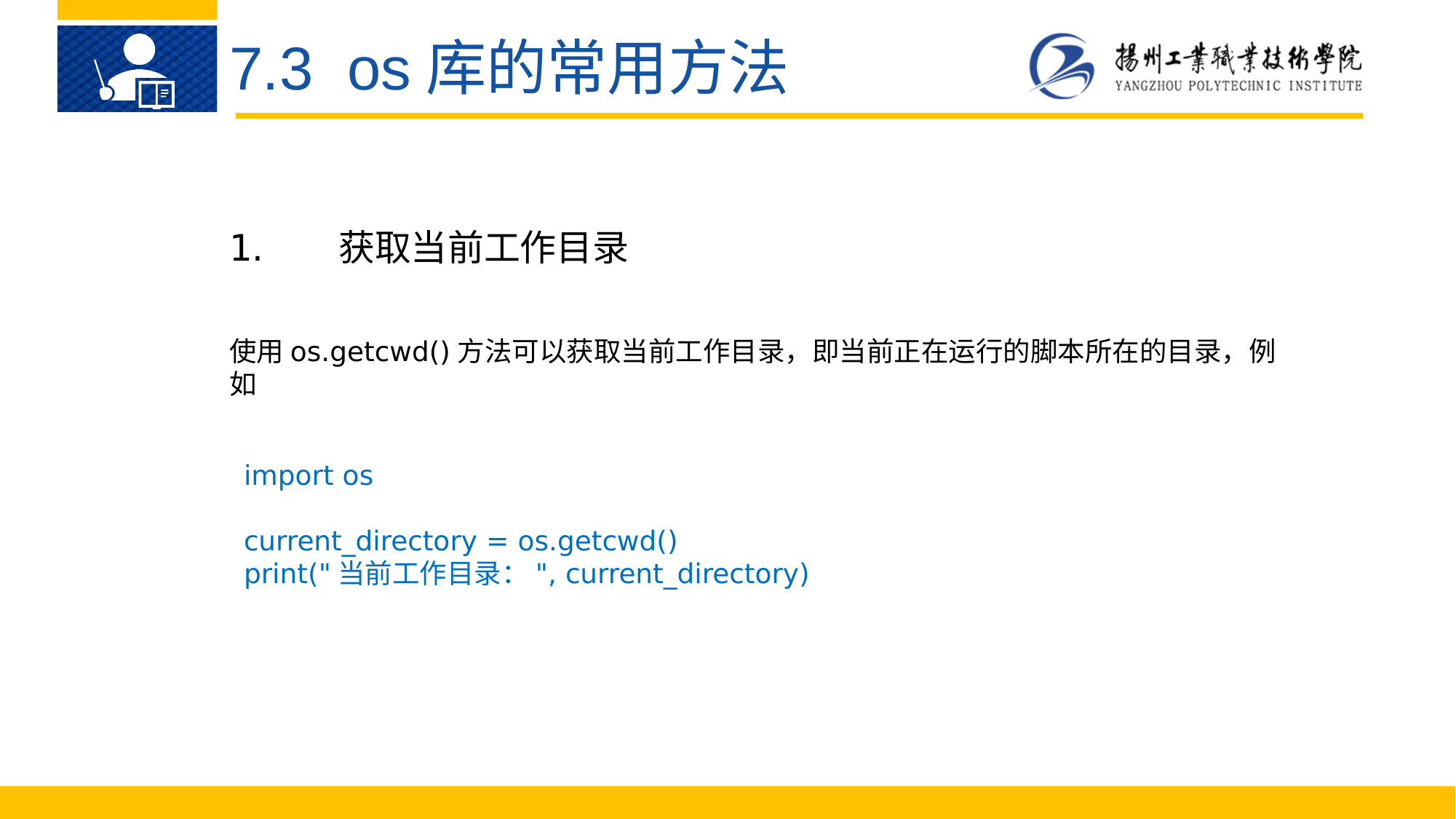

7.3  os库的常用方法
1.	获取当前工作目录
使用os.getcwd()方法可以获取当前工作目录，即当前正在运行的脚本所在的目录，例如
import os

current_directory = os.getcwd()
print("当前工作目录：", current_directory)